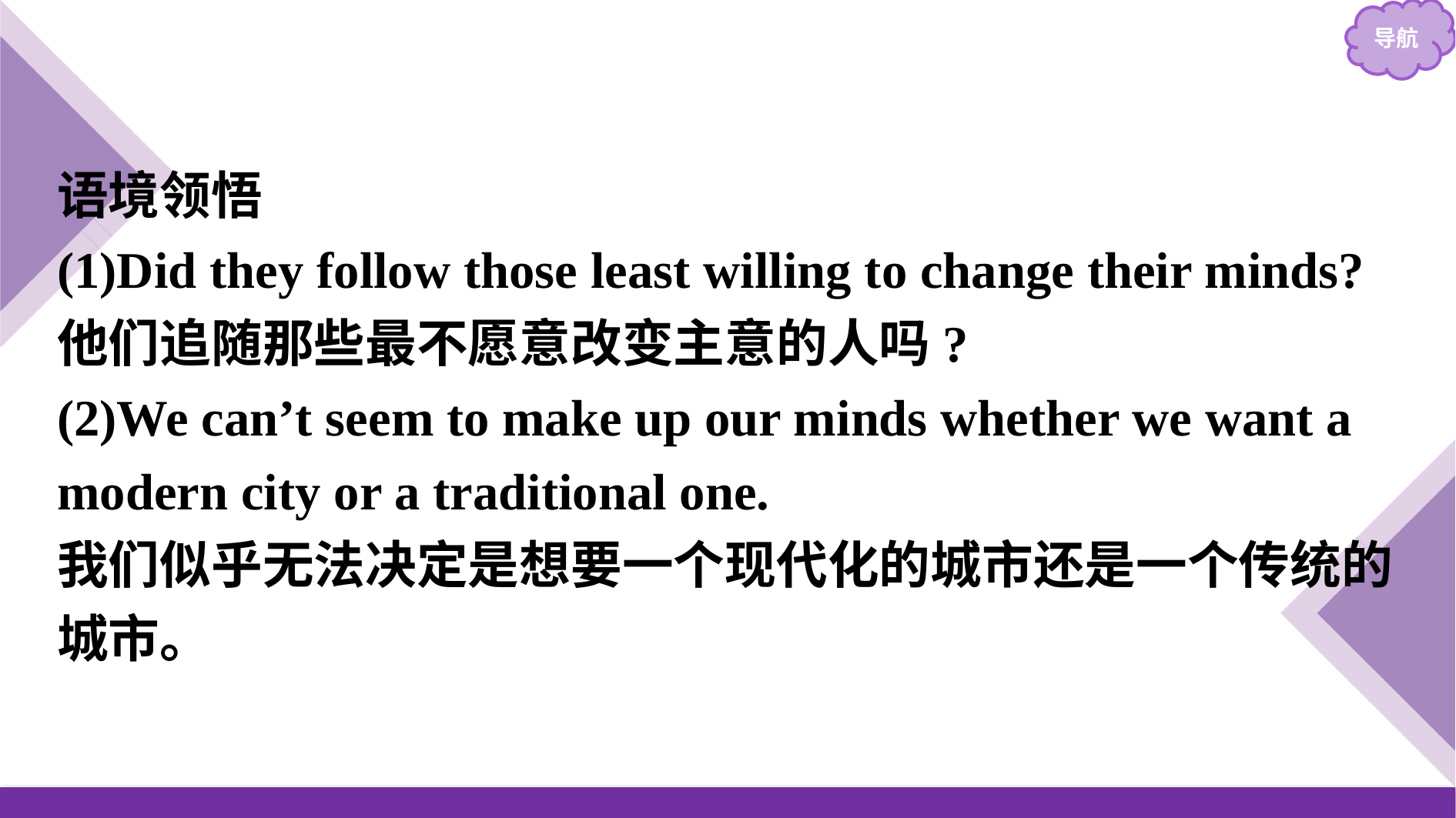

语境领悟
(1)Did they follow those least willing to change their minds?
他们追随那些最不愿意改变主意的人吗?
(2)We can’t seem to make up our minds whether we want a modern city or a traditional one.
我们似乎无法决定是想要一个现代化的城市还是一个传统的城市。